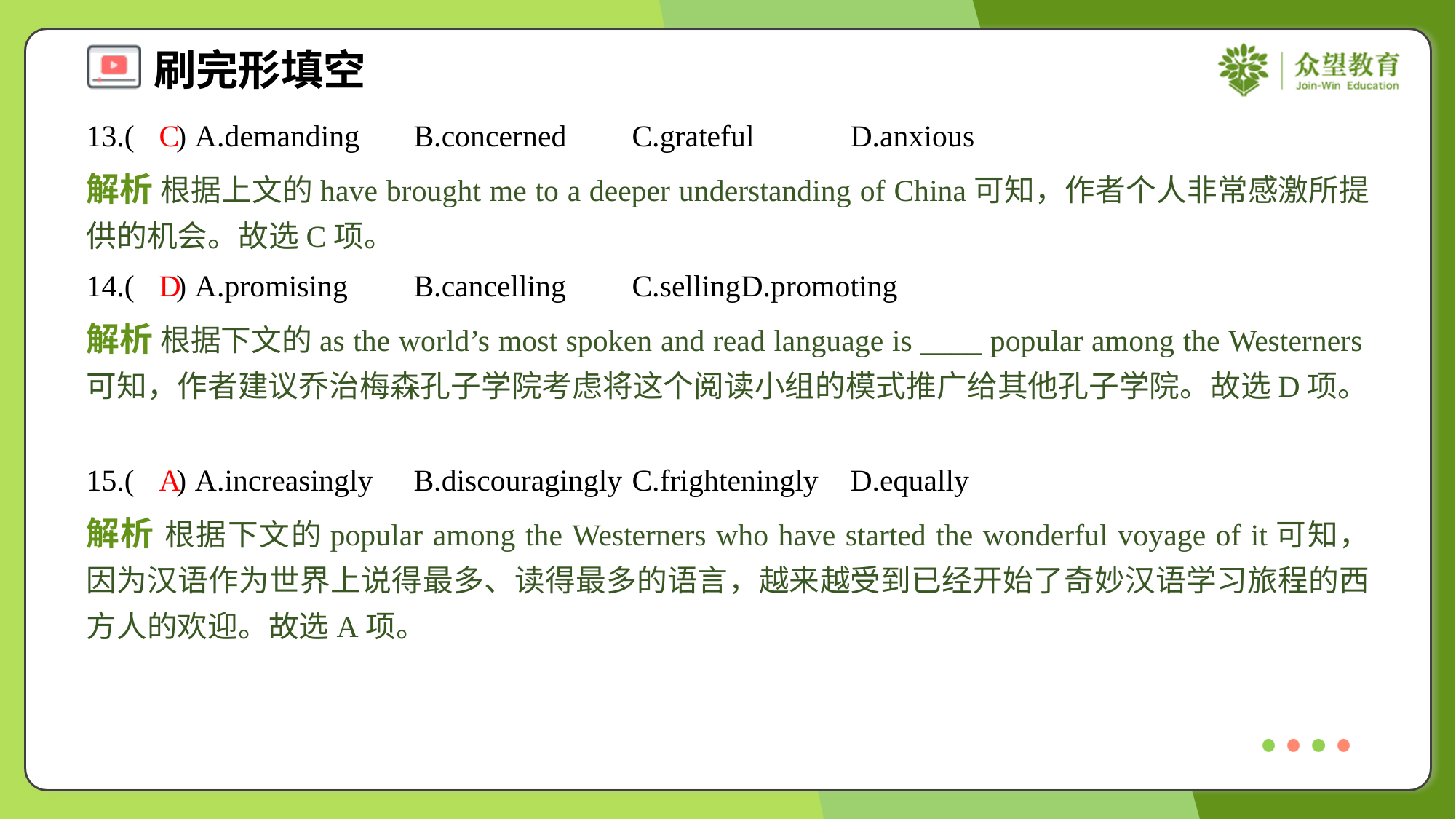

13.(     ) A.demanding	B.concerned	C.grateful	D.anxious
C
解析 根据上文的have brought me to a deeper understanding of China可知，作者个人非常感激所提供的机会。故选C项。
14.(     ) A.promising	B.cancelling	C.selling	D.promoting
D
解析 根据下文的as the world’s most spoken and read language is ____ popular among the Westerners可知，作者建议乔治梅森孔子学院考虑将这个阅读小组的模式推广给其他孔子学院。故选D项。
15.(     ) A.increasingly	B.discouragingly	C.frighteningly	D.equally
A
解析 根据下文的popular among the Westerners who have started the wonderful voyage of it可知，因为汉语作为世界上说得最多、读得最多的语言，越来越受到已经开始了奇妙汉语学习旅程的西方人的欢迎。故选A项。